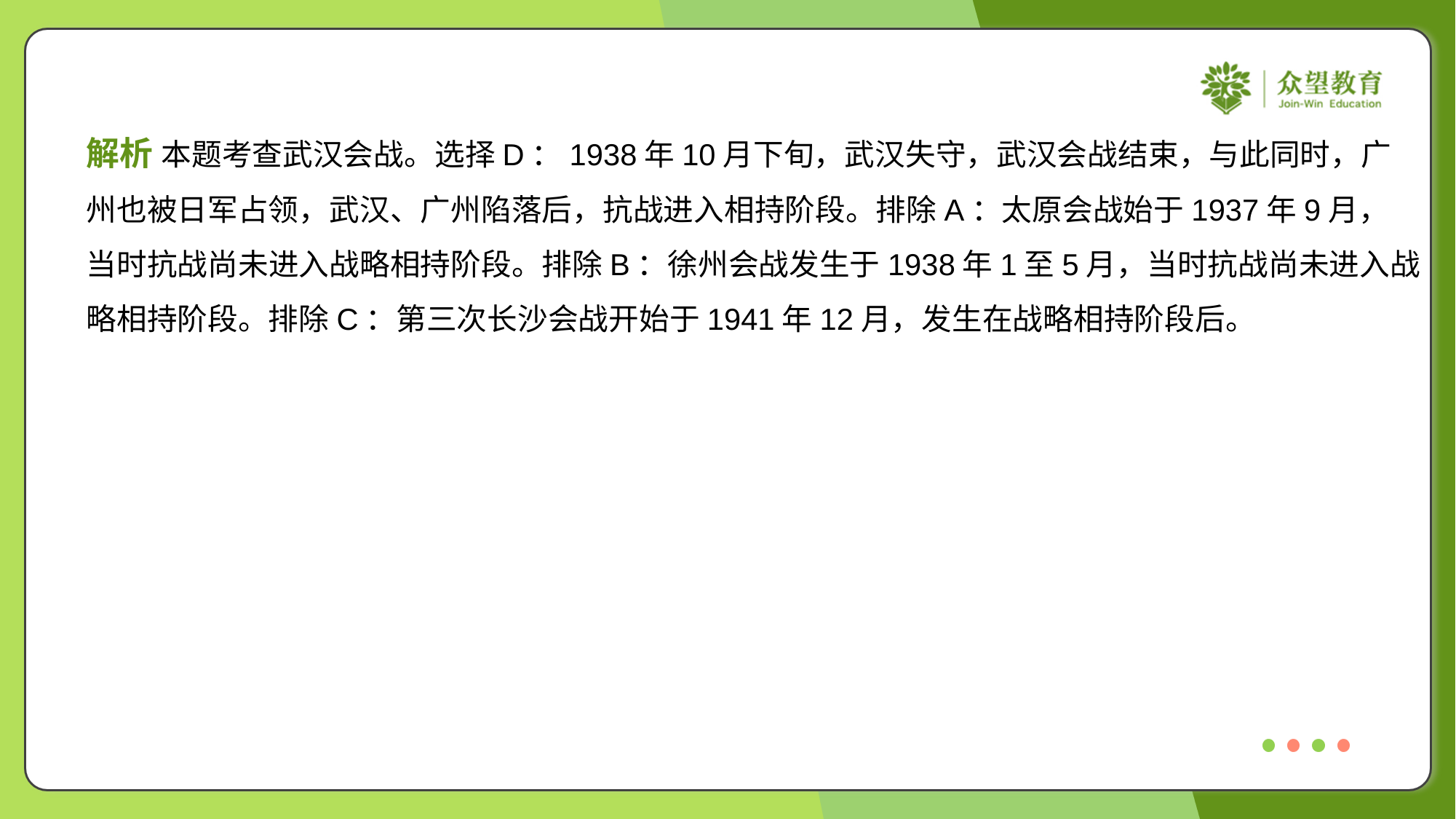

解析 本题考查武汉会战。选择D：1938年10月下旬，武汉失守，武汉会战结束，与此同时，广
州也被日军占领，武汉、广州陷落后，抗战进入相持阶段。排除A：太原会战始于1937年9月，
当时抗战尚未进入战略相持阶段。排除B：徐州会战发生于1938年1至5月，当时抗战尚未进入战
略相持阶段。排除C：第三次长沙会战开始于1941年12月，发生在战略相持阶段后。